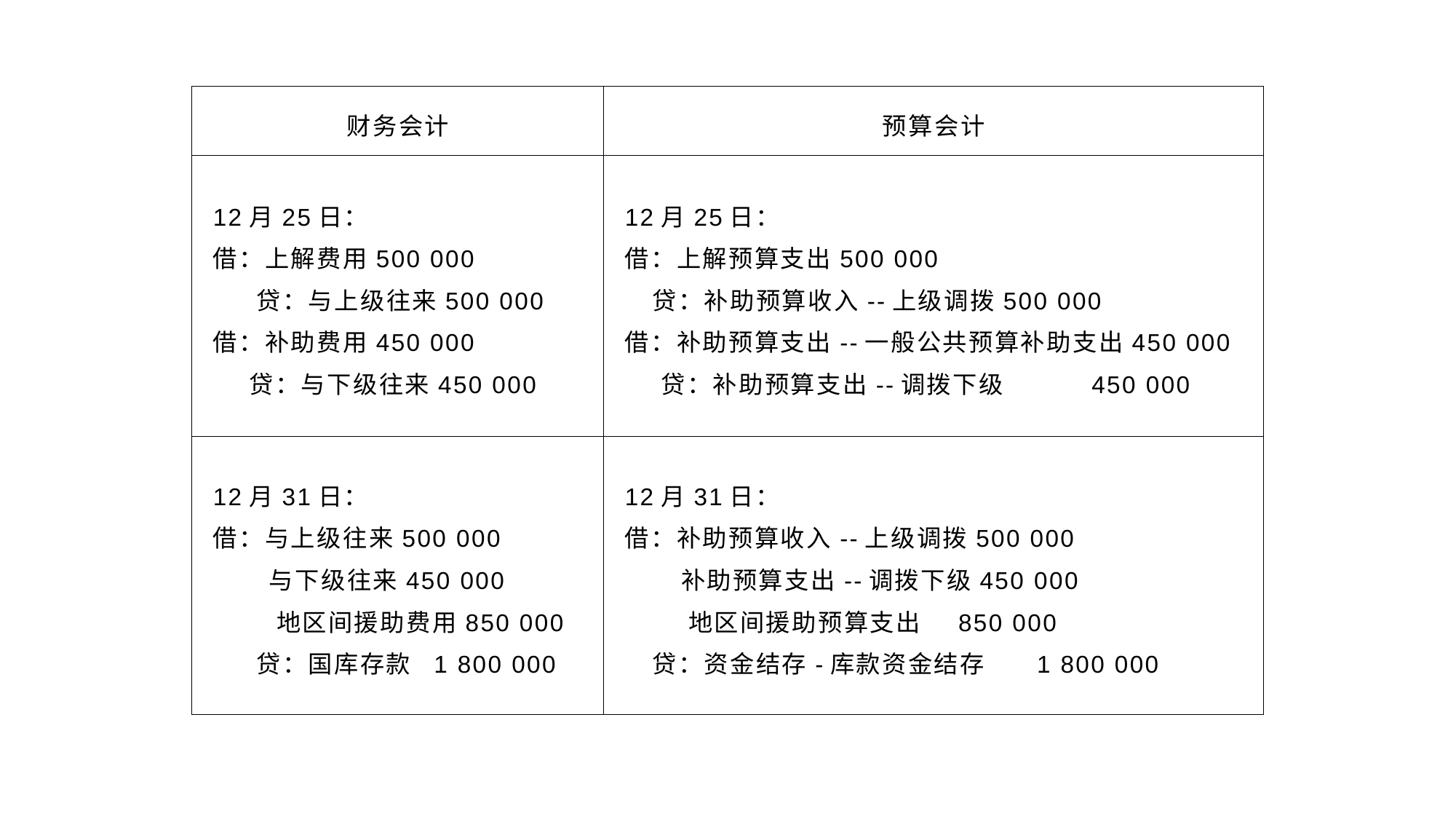

| 财务会计 | 预算会计 |
| --- | --- |
| 12月25日： 借：上解费用500 000 贷：与上级往来500 000 借：补助费用450 000 贷：与下级往来450 000 | 12月25日： 借：上解预算支出500 000 贷：补助预算收入--上级调拨500 000 借：补助预算支出--一般公共预算补助支出450 000 贷：补助预算支出--调拨下级 450 000 |
| 12月31日： 借：与上级往来500 000 与下级往来450 000 地区间援助费用850 000 贷：国库存款 1 800 000 | 12月31日： 借：补助预算收入--上级调拨500 000 补助预算支出--调拨下级450 000 地区间援助预算支出 850 000 贷：资金结存-库款资金结存 1 800 000 |